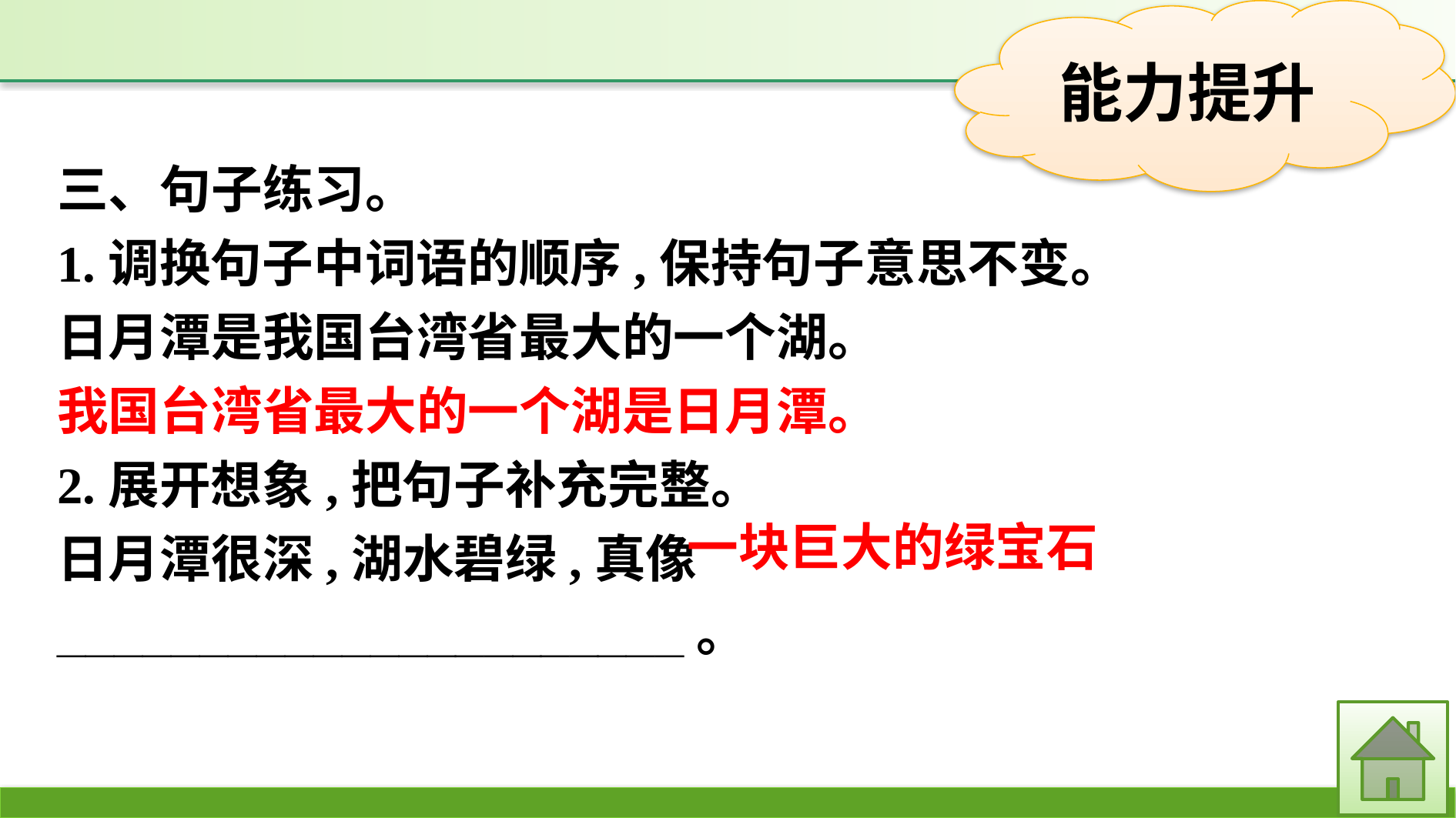

三、句子练习。
1.调换句子中词语的顺序,保持句子意思不变。
日月潭是我国台湾省最大的一个湖。
我国台湾省最大的一个湖是日月潭。
2.展开想象,把句子补充完整。
日月潭很深,湖水碧绿,真像______________________。
一块巨大的绿宝石